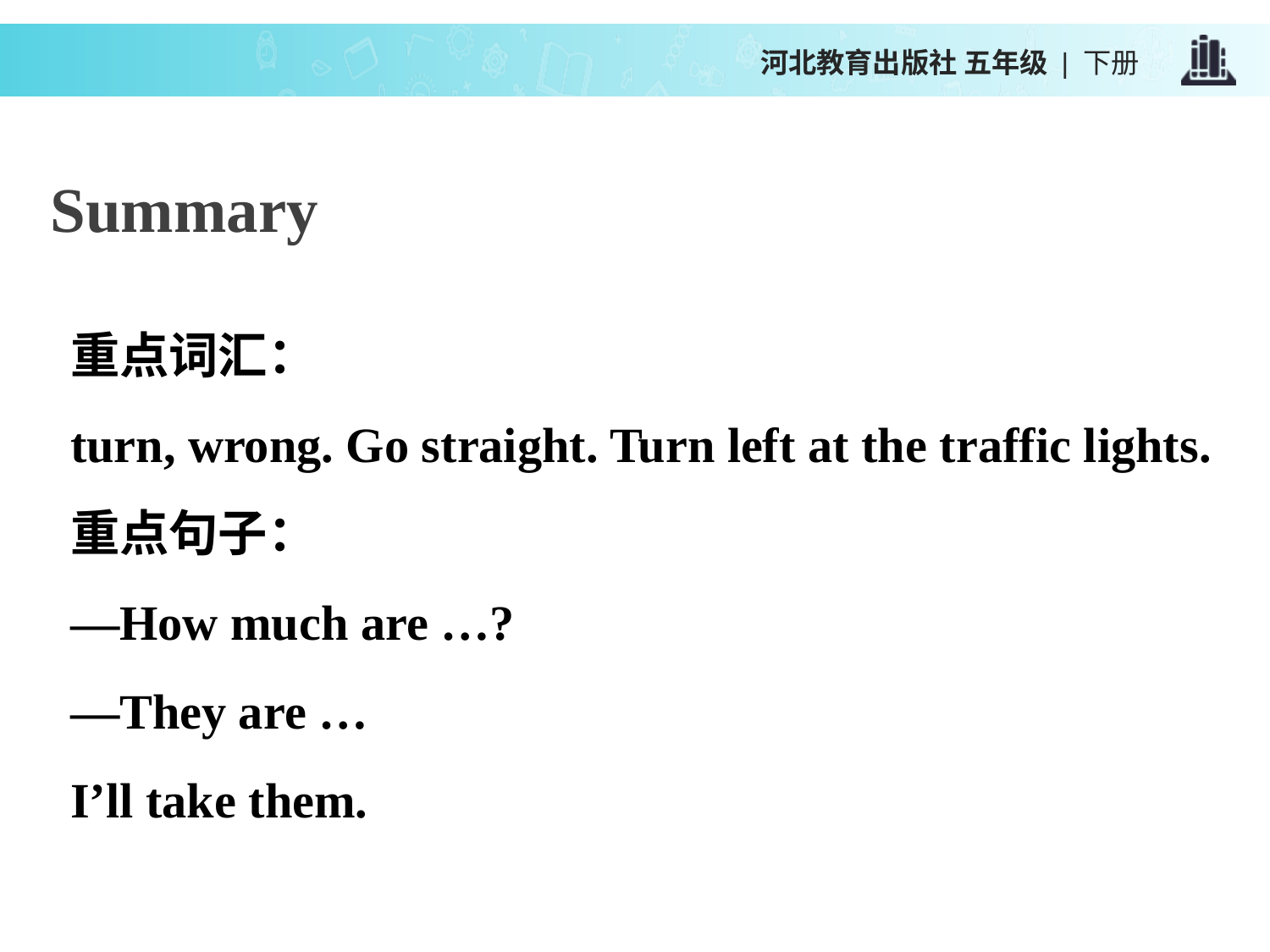

河北教育出版社 五年级 | 下册
Summary
重点词汇：
turn, wrong. Go straight. Turn left at the traffic lights.
重点句子：
—How much are …?
—They are …
I’ll take them.